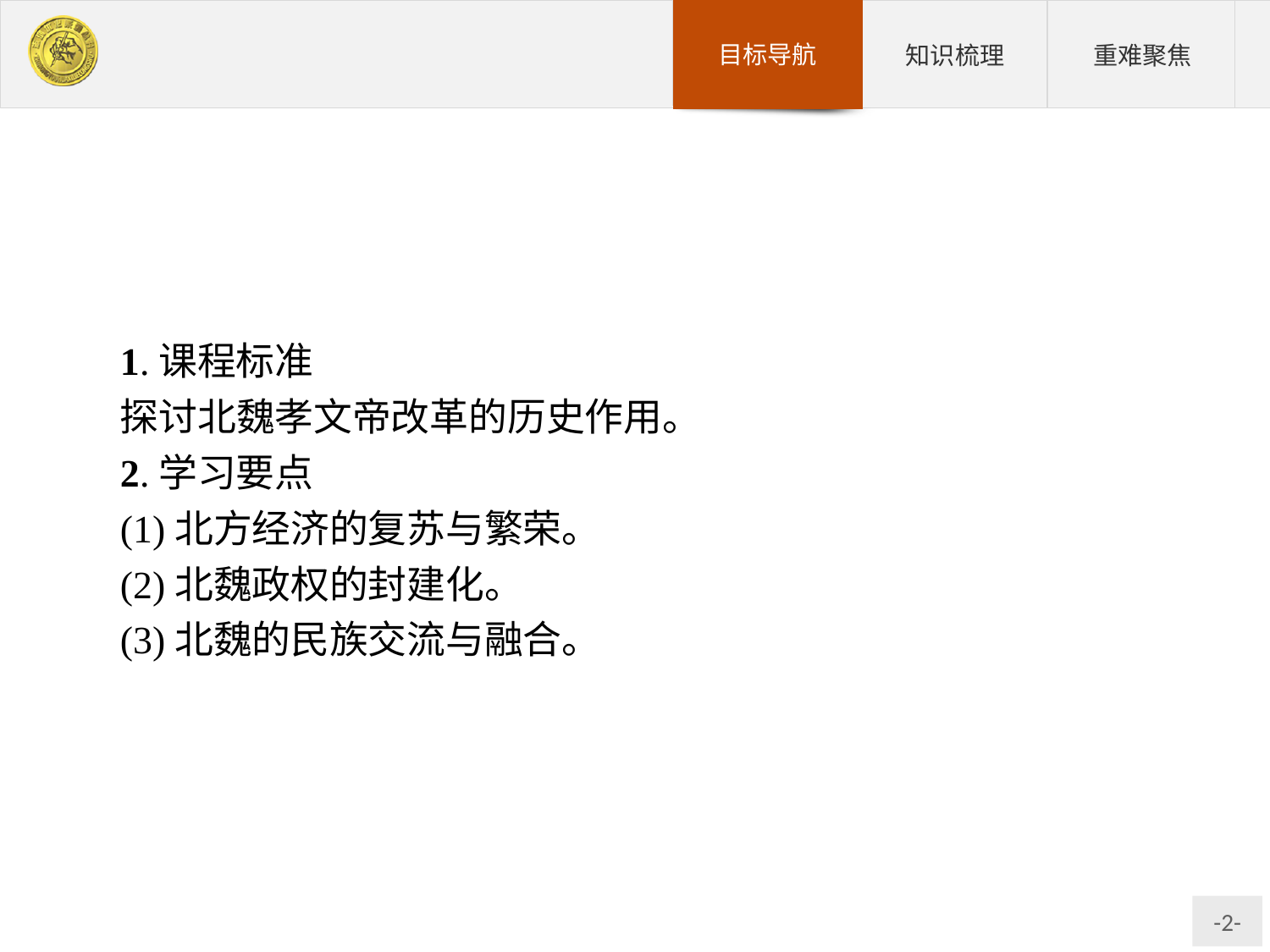

1.课程标准
探讨北魏孝文帝改革的历史作用。
2.学习要点
(1)北方经济的复苏与繁荣。
(2)北魏政权的封建化。
(3)北魏的民族交流与融合。